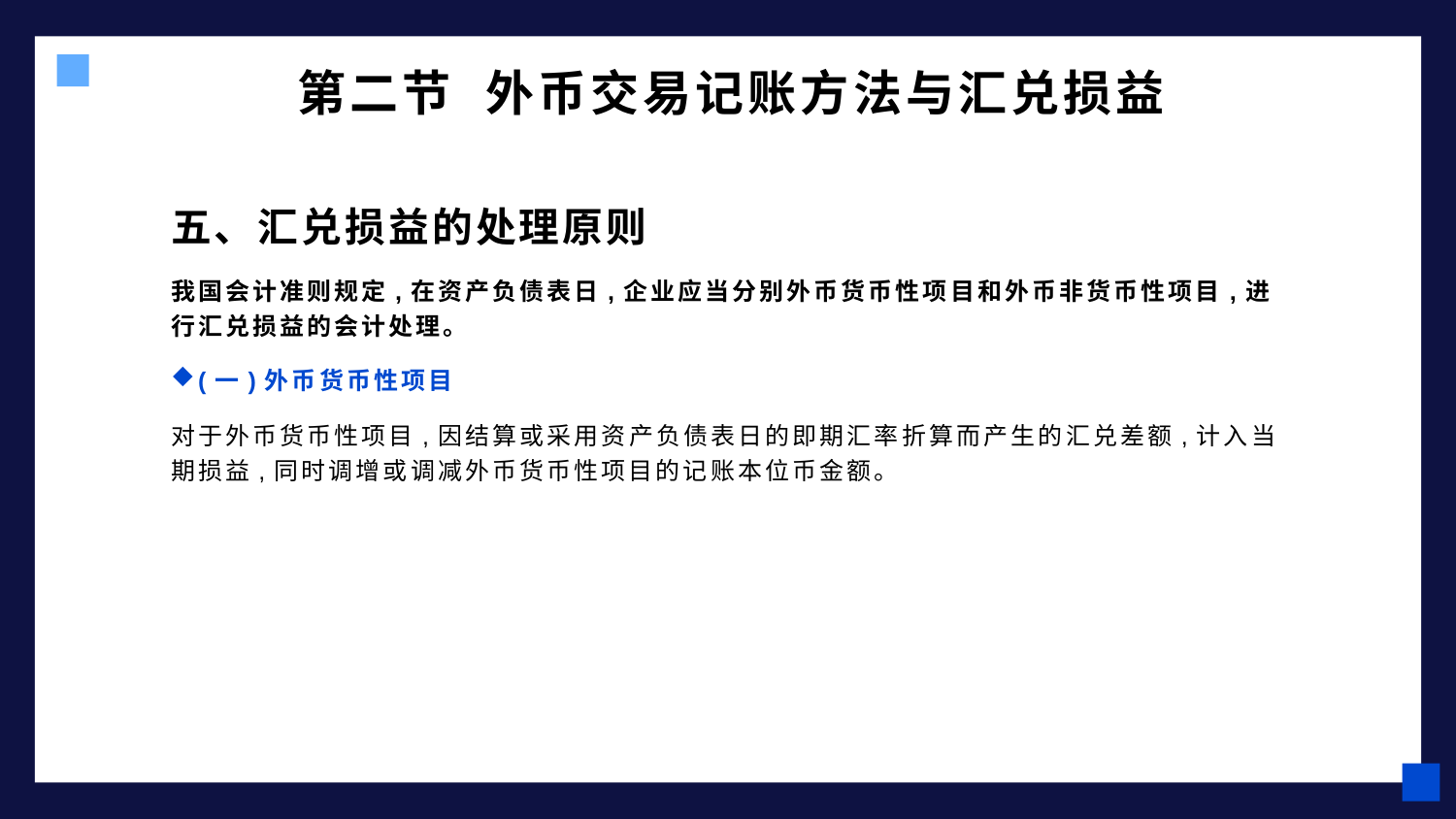

# 第二节  外币交易记账方法与汇兑损益
五、汇兑损益的处理原则
我国会计准则规定,在资产负债表日,企业应当分别外币货币性项目和外币非货币性项目,进行汇兑损益的会计处理。
(一)外币货币性项目
对于外币货币性项目,因结算或采用资产负债表日的即期汇率折算而产生的汇兑差额,计入当期损益,同时调增或调减外币货币性项目的记账本位币金额。